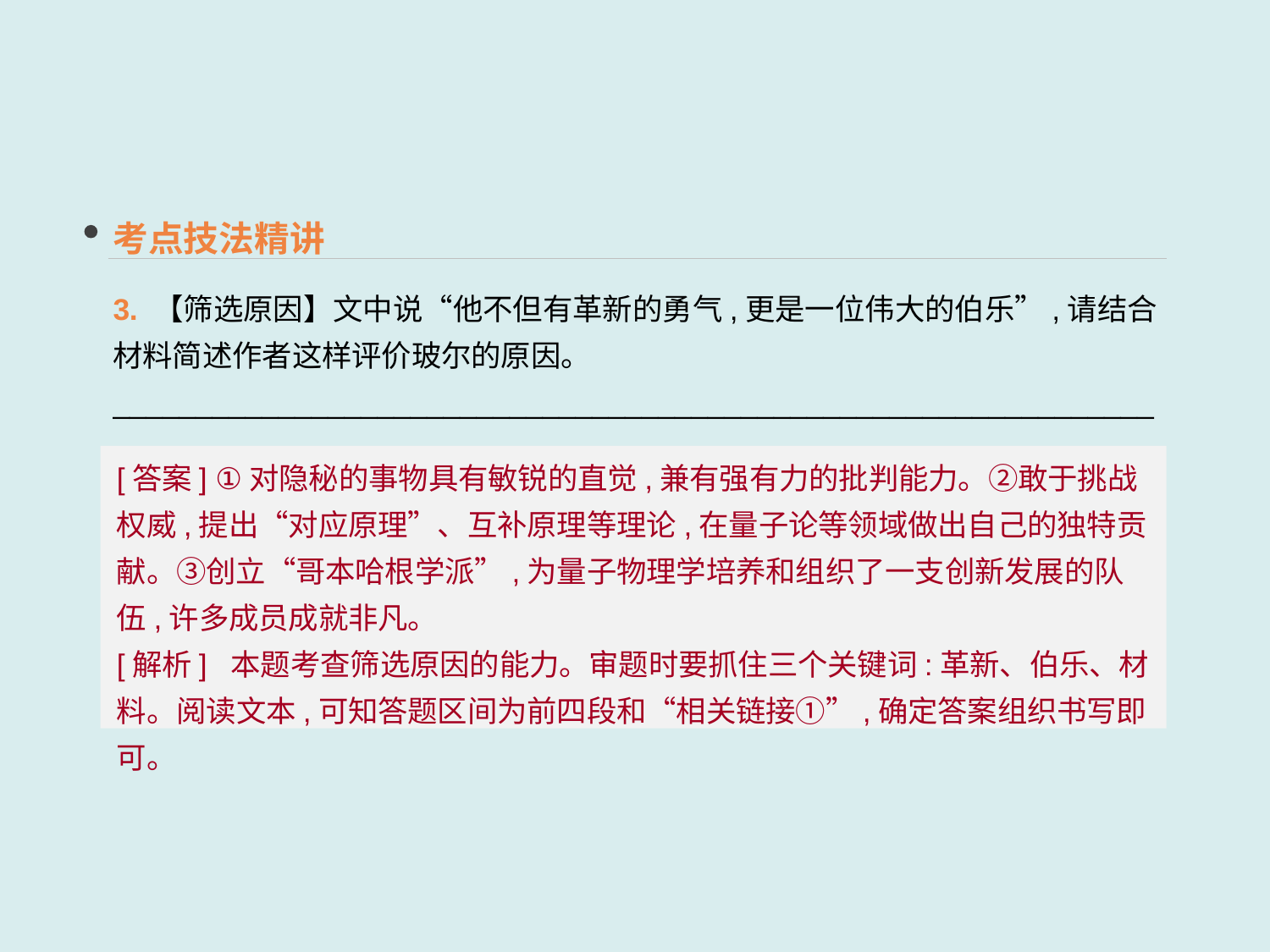

考点技法精讲

3. 【筛选原因】文中说“他不但有革新的勇气,更是一位伟大的伯乐”,请结合材料简述作者这样评价玻尔的原因。
_______________________________________________________________________________
[答案] ①对隐秘的事物具有敏锐的直觉,兼有强有力的批判能力。②敢于挑战权威,提出“对应原理”、互补原理等理论,在量子论等领域做出自己的独特贡献。③创立“哥本哈根学派”,为量子物理学培养和组织了一支创新发展的队伍,许多成员成就非凡。
[解析]  本题考查筛选原因的能力。审题时要抓住三个关键词:革新、伯乐、材料。阅读文本,可知答题区间为前四段和“相关链接①”,确定答案组织书写即可。